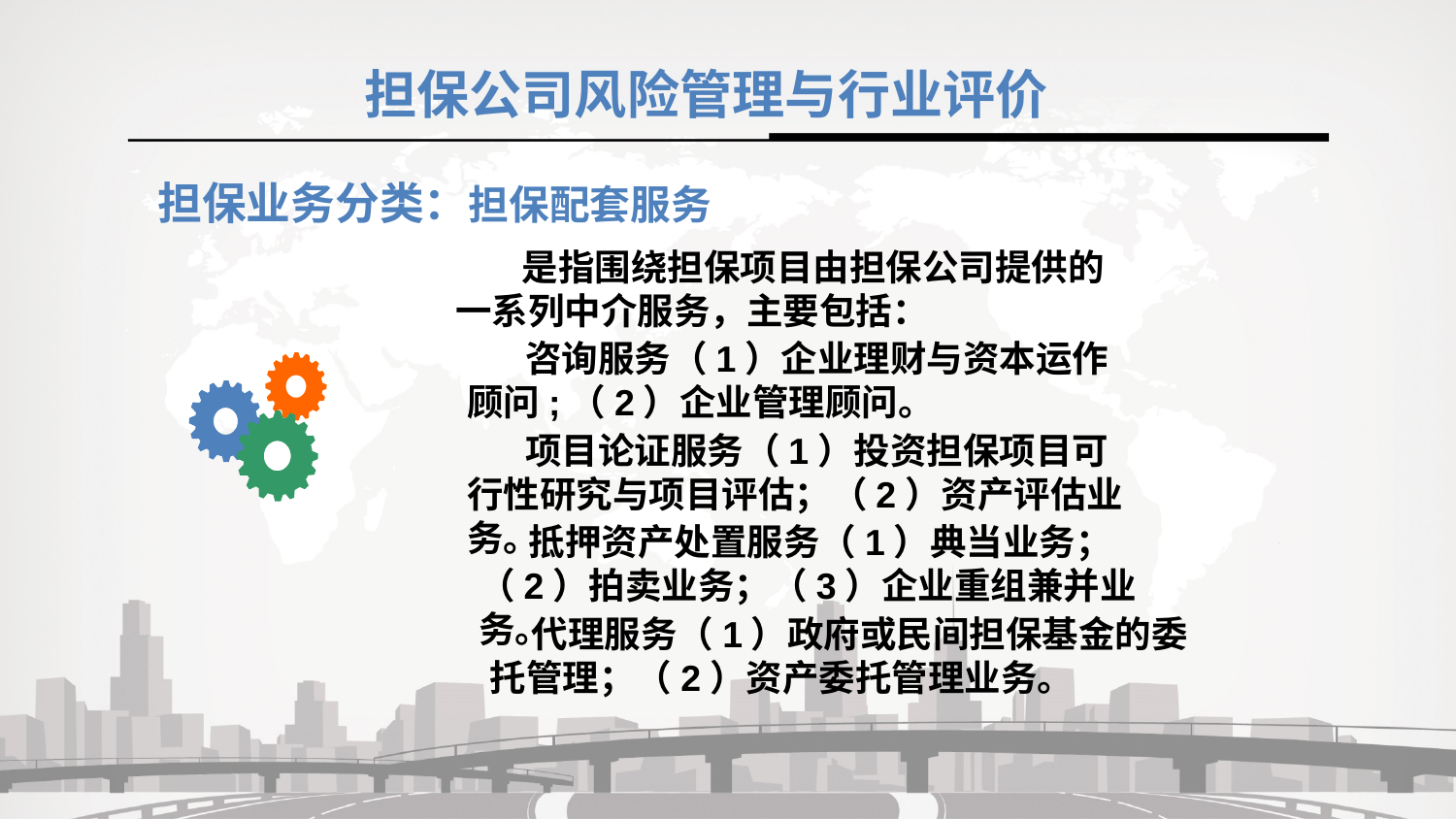

担保公司风险管理与行业评价
担保业务分类：担保配套服务
       是指围绕担保项目由担保公司提供的一系列中介服务，主要包括：
      咨询服务（1）企业理财与资本运作顾问;（2）企业管理顾问。

      项目论证服务（1）投资担保项目可行性研究与项目评估；（2）资产评估业务。
     抵押资产处置服务（1）典当业务；（2）拍卖业务；（3）企业重组兼并业务。
    代理服务（1）政府或民间担保基金的委托管理；（2）资产委托管理业务。